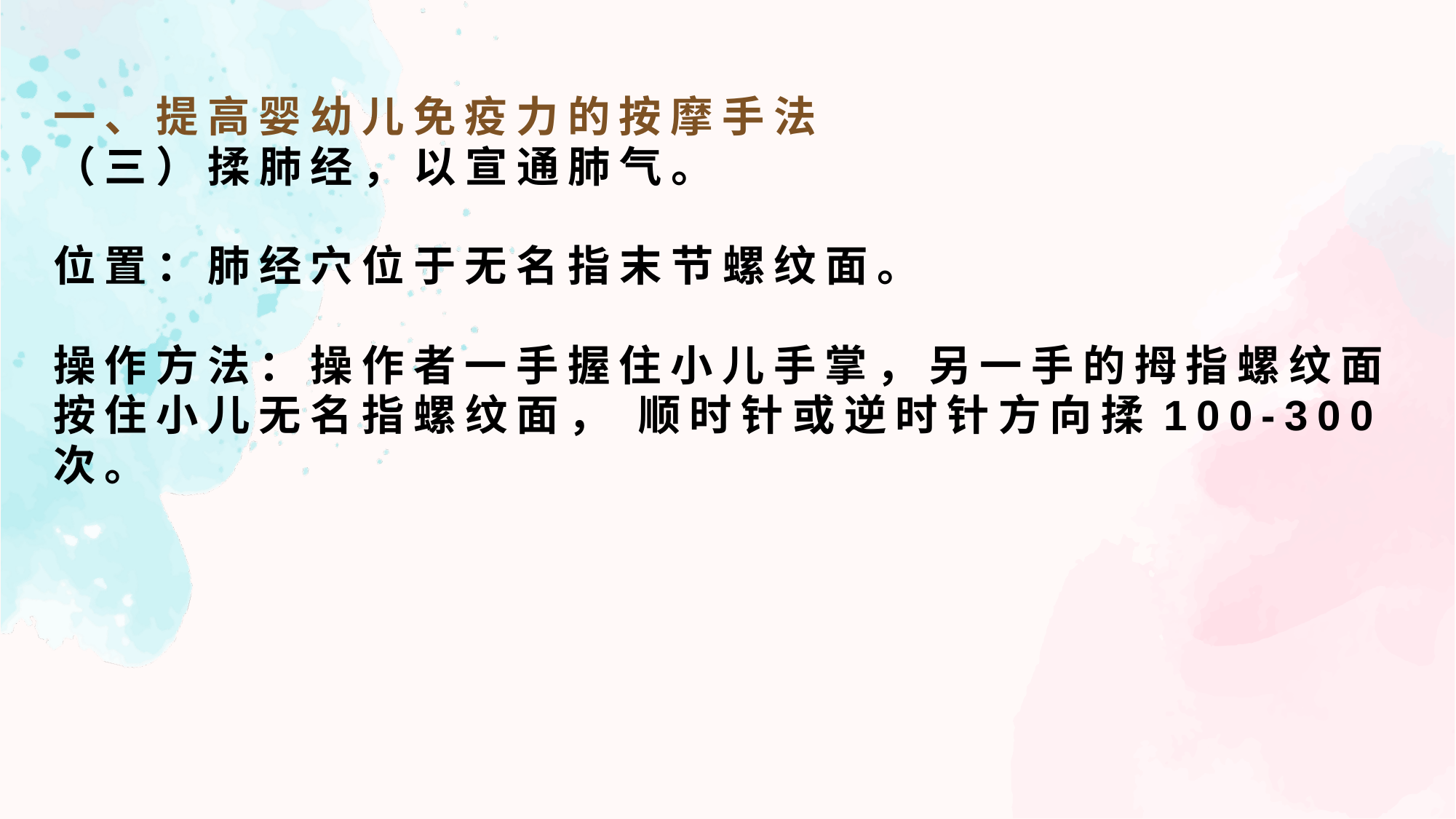

一、提高婴幼儿免疫力的按摩手法
（三）揉肺经，以宣通肺气。

位置：肺经穴位于无名指末节螺纹面。

操作方法：操作者一手握住小儿手掌，另一手的拇指螺纹面按住小儿无名指螺纹面， 顺时针或逆时针方向揉100-300 次。